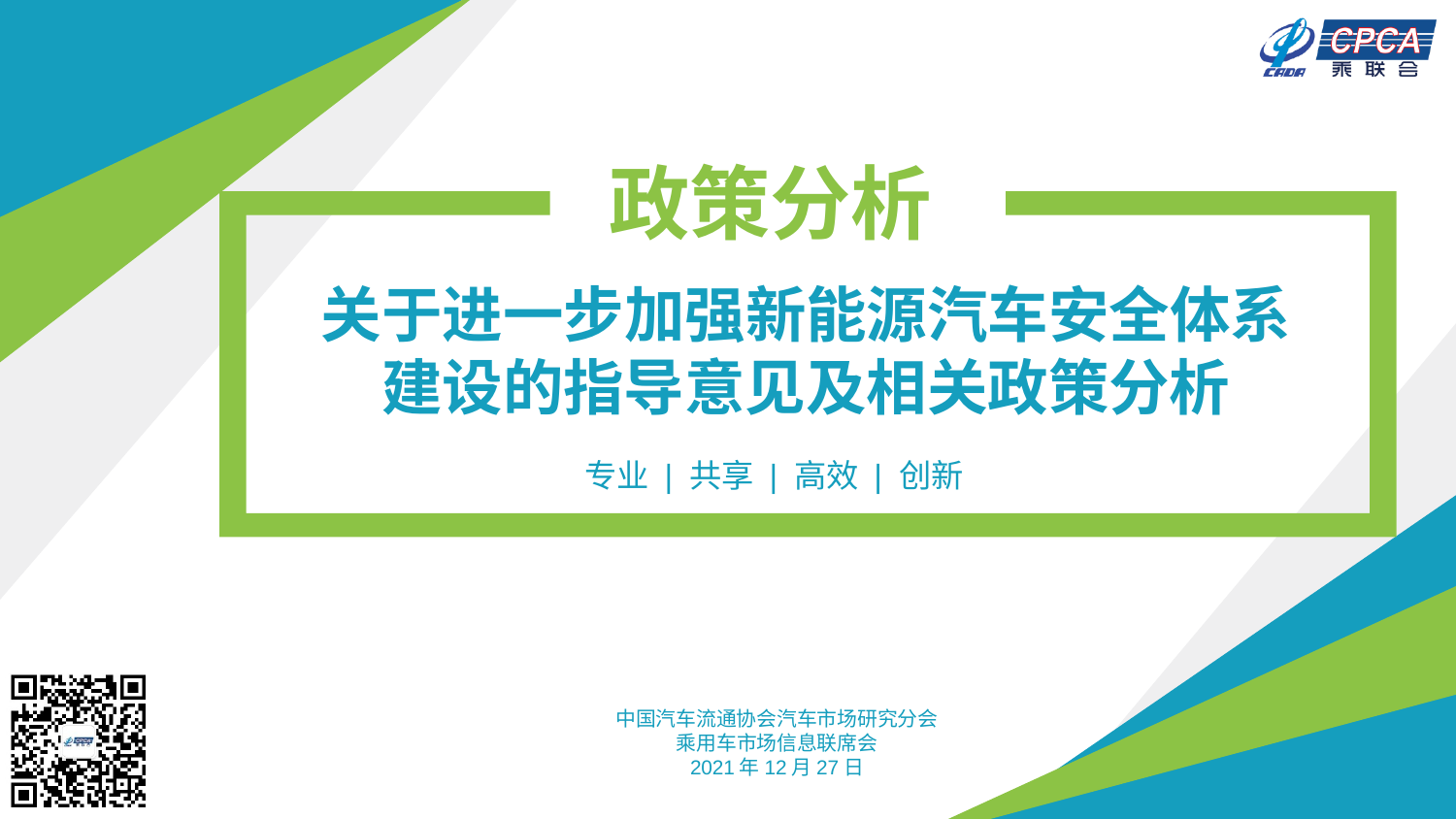

关于进一步加强新能源汽车安全体系
建设的指导意见及相关政策分析
中国汽车流通协会汽车市场研究分会
乘用车市场信息联席会
2021年12月27日